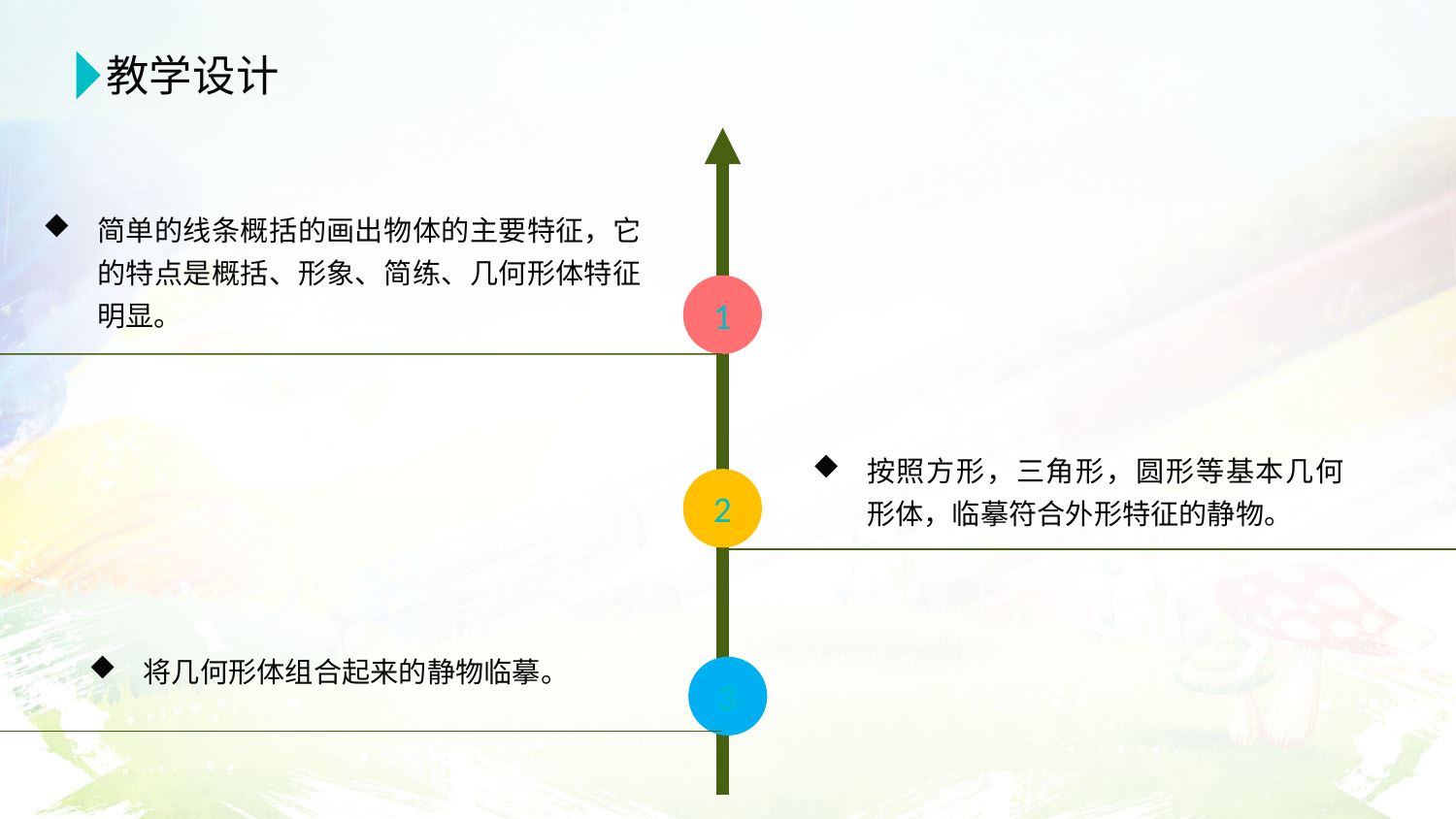

教学设计

简单的线条概括的画出物体的主要特征，它的特点是概括、形象、简练、几何形体特征明显。
1
按照方形，三角形，圆形等基本几何形体，临摹符合外形特征的静物。
2
将几何形体组合起来的静物临摹。
3
。